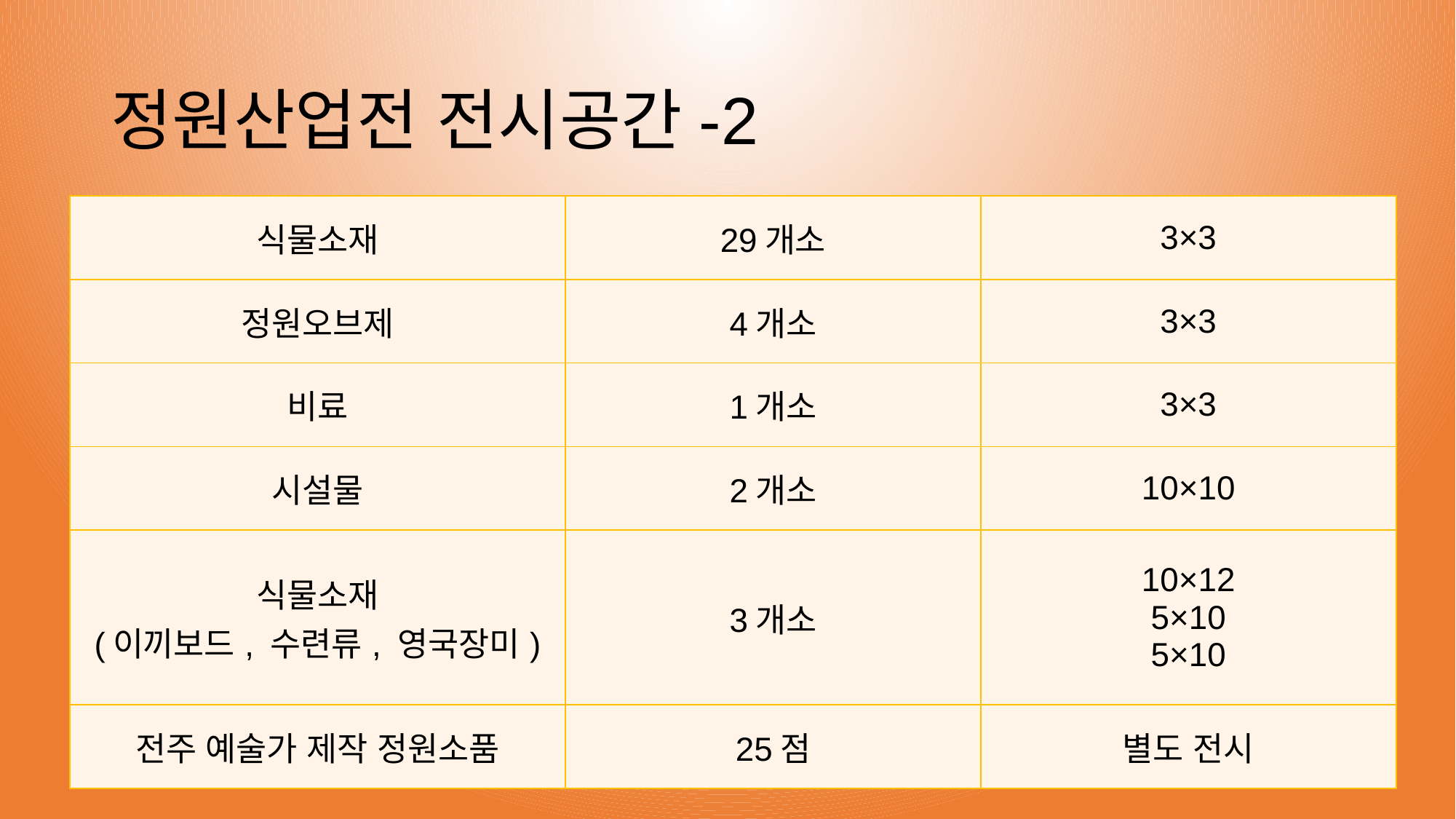

# 정원산업전 전시공간-2
| 식물소재 | 29개소 | 3×3 |
| --- | --- | --- |
| 정원오브제 | 4개소 | 3×3 |
| 비료 | 1개소 | 3×3 |
| 시설물 | 2개소 | 10×10 |
| 식물소재 (이끼보드, 수련류, 영국장미) | 3개소 | 10×12 5×10 5×10 |
| 전주 예술가 제작 정원소품 | 25점 | 별도 전시 |